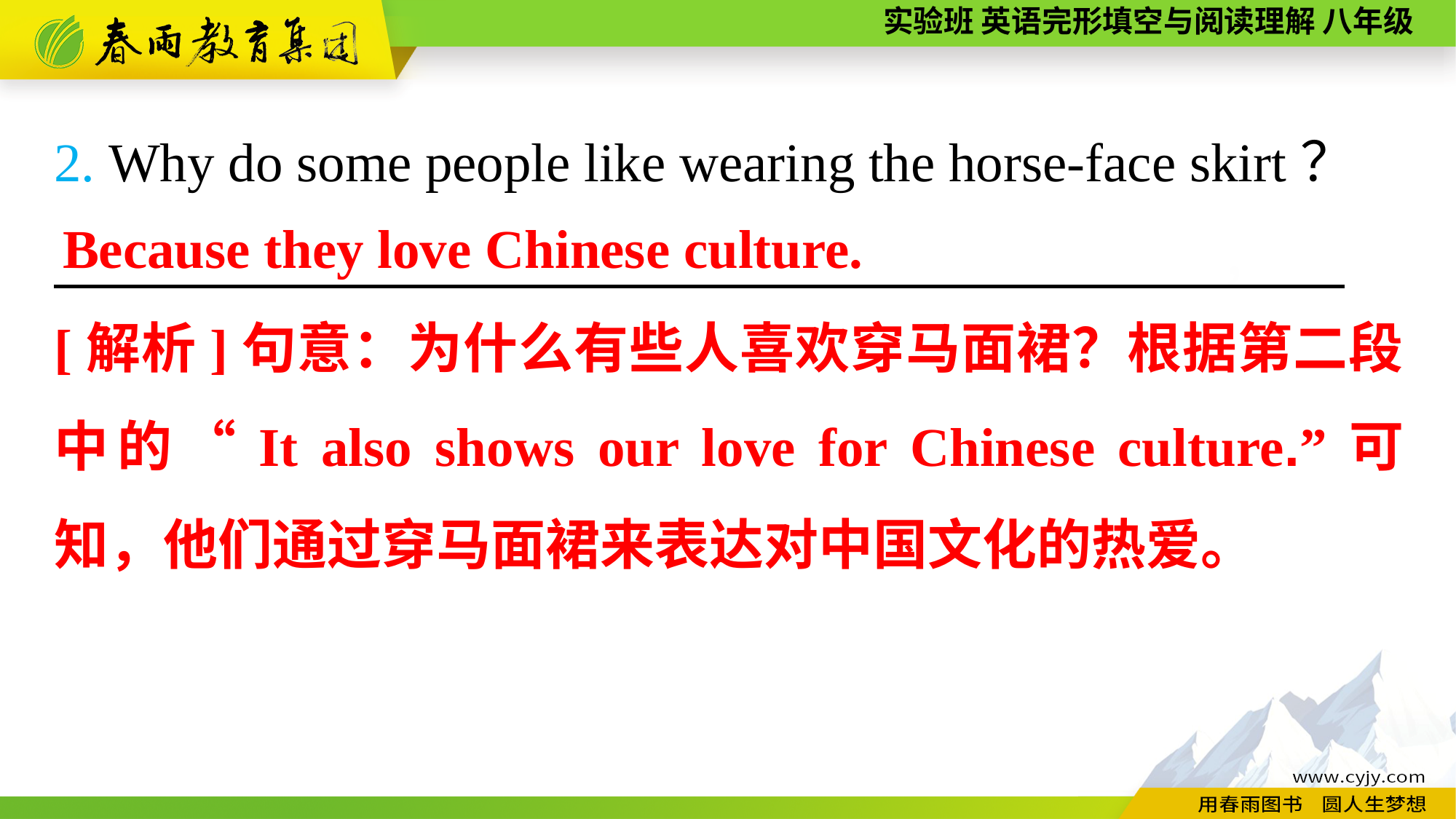

2. Why do some people like wearing the horse-face skirt？
　　　　                                                                              ，
Because they love Chinese culture.
[解析]句意：为什么有些人喜欢穿马面裙？根据第二段中的“It also shows our love for Chinese culture.”可知，他们通过穿马面裙来表达对中国文化的热爱。